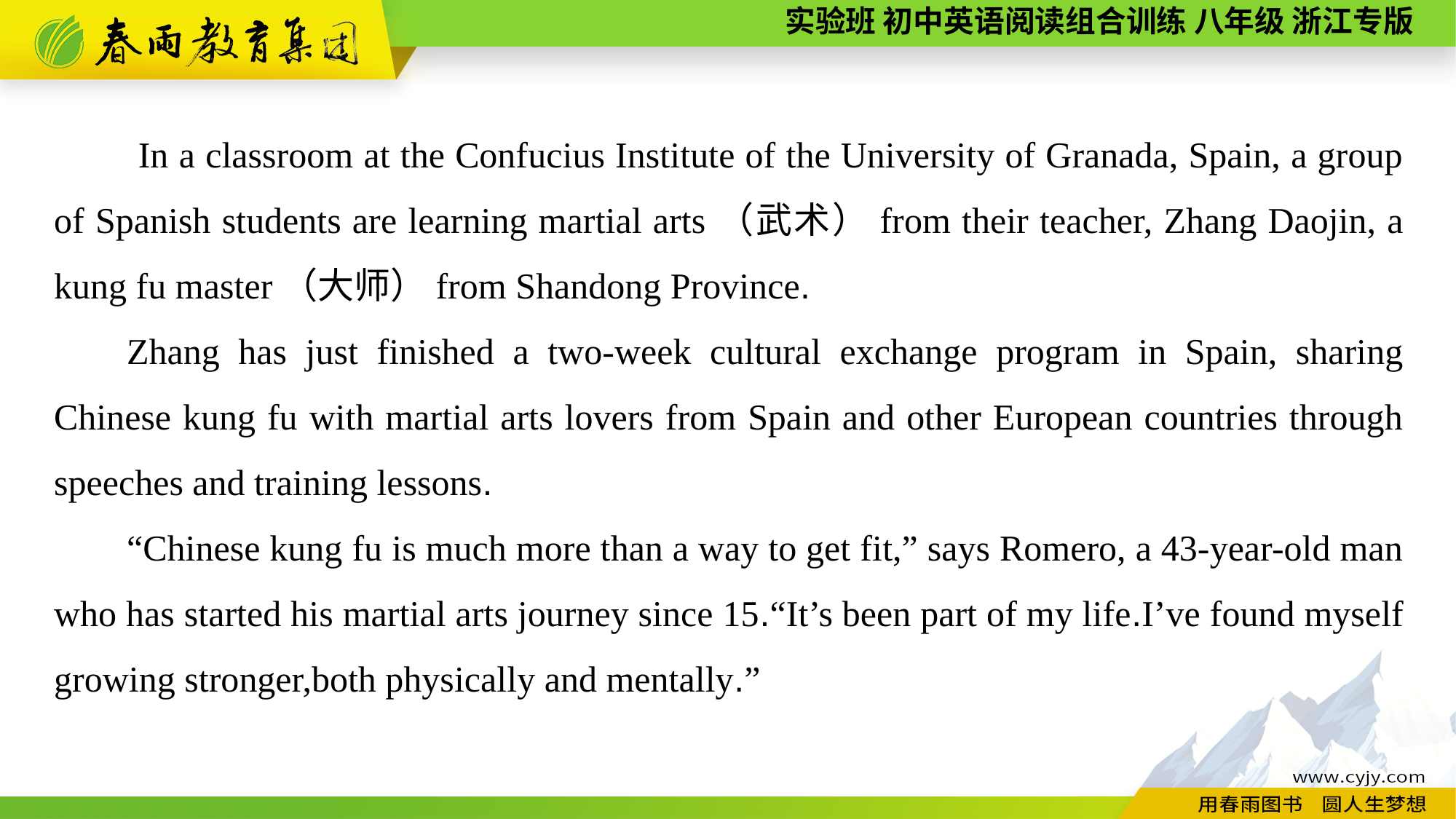

In a classroom at the Confucius Institute of the University of Granada, Spain, a group of Spanish students are learning martial arts（武术）from their teacher, Zhang Daojin, a kung fu master（大师）from Shandong Province.
Zhang has just finished a two-week cultural exchange program in Spain, sharing Chinese kung fu with martial arts lovers from Spain and other European countries through speeches and training lessons.
“Chinese kung fu is much more than a way to get fit,” says Romero, a 43-year-old man who has started his martial arts journey since 15.“It’s been part of my life.I’ve found myself growing stronger,both physically and mentally.”